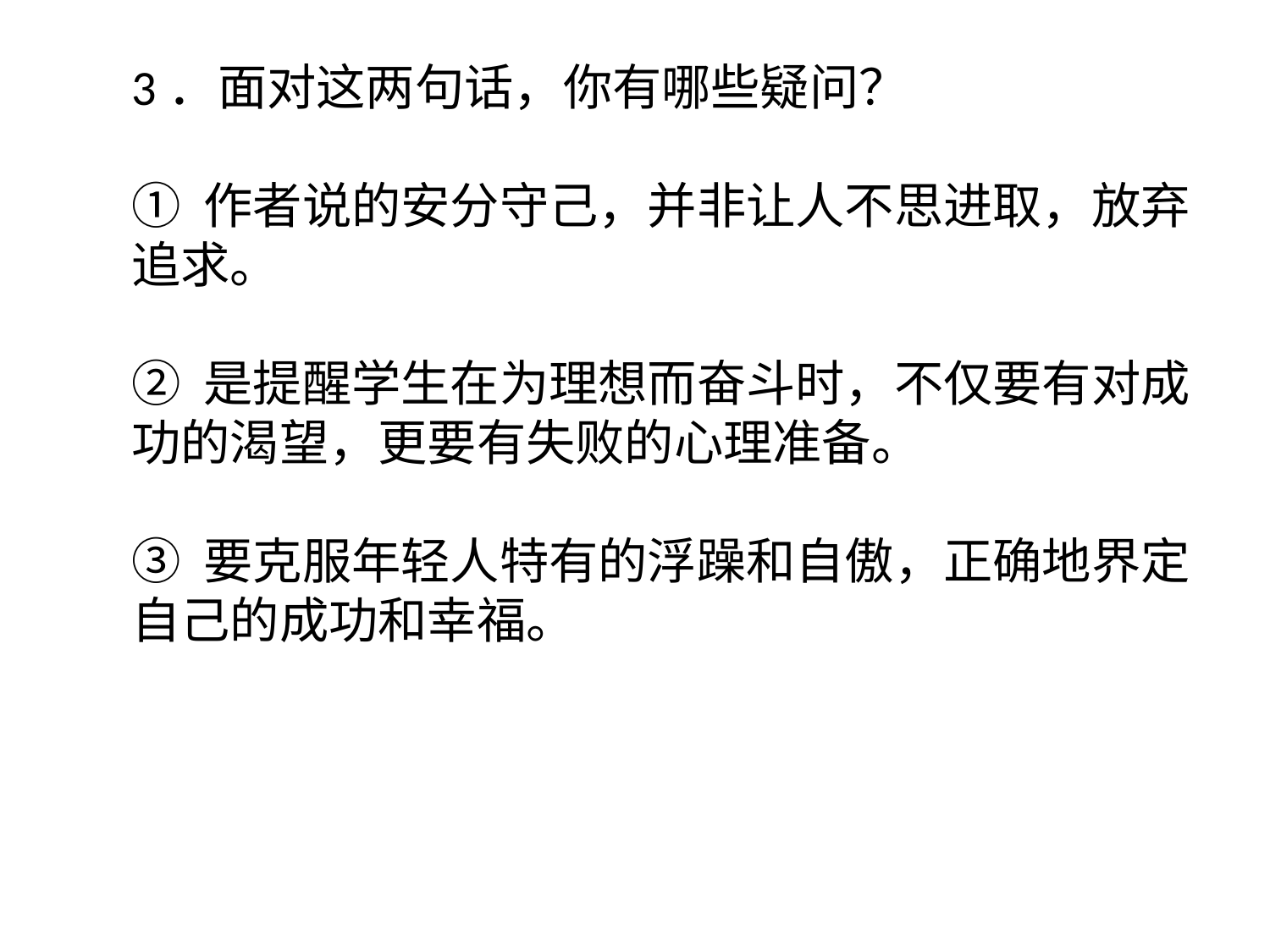

3．面对这两句话，你有哪些疑问？

① 作者说的安分守己，并非让人不思进取，放弃追求。

② 是提醒学生在为理想而奋斗时，不仅要有对成功的渴望，更要有失败的心理准备。

③ 要克服年轻人特有的浮躁和自傲，正确地界定自己的成功和幸福。